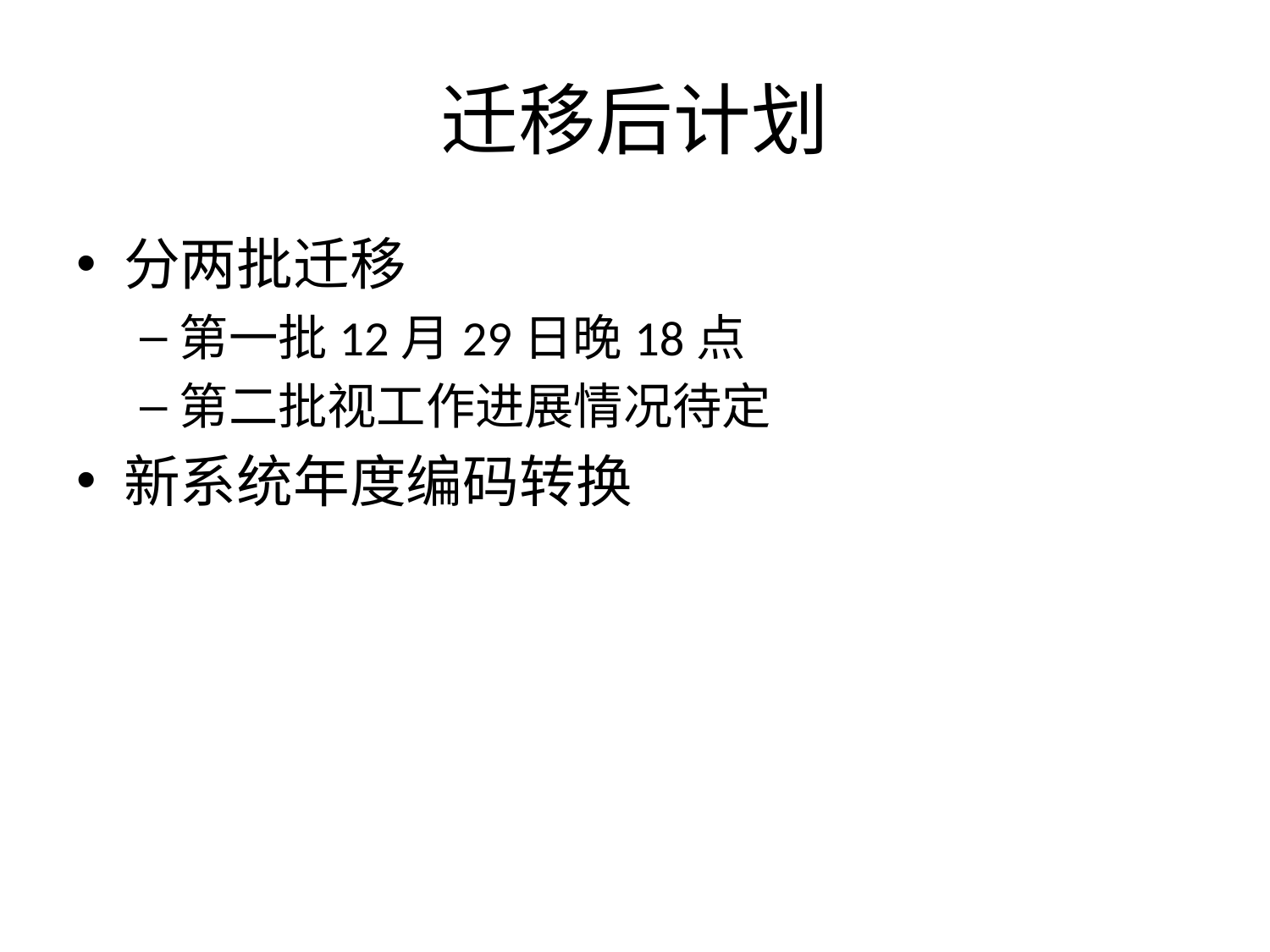

# 迁移后计划
分两批迁移
第一批12月29日晚18点
第二批视工作进展情况待定
新系统年度编码转换